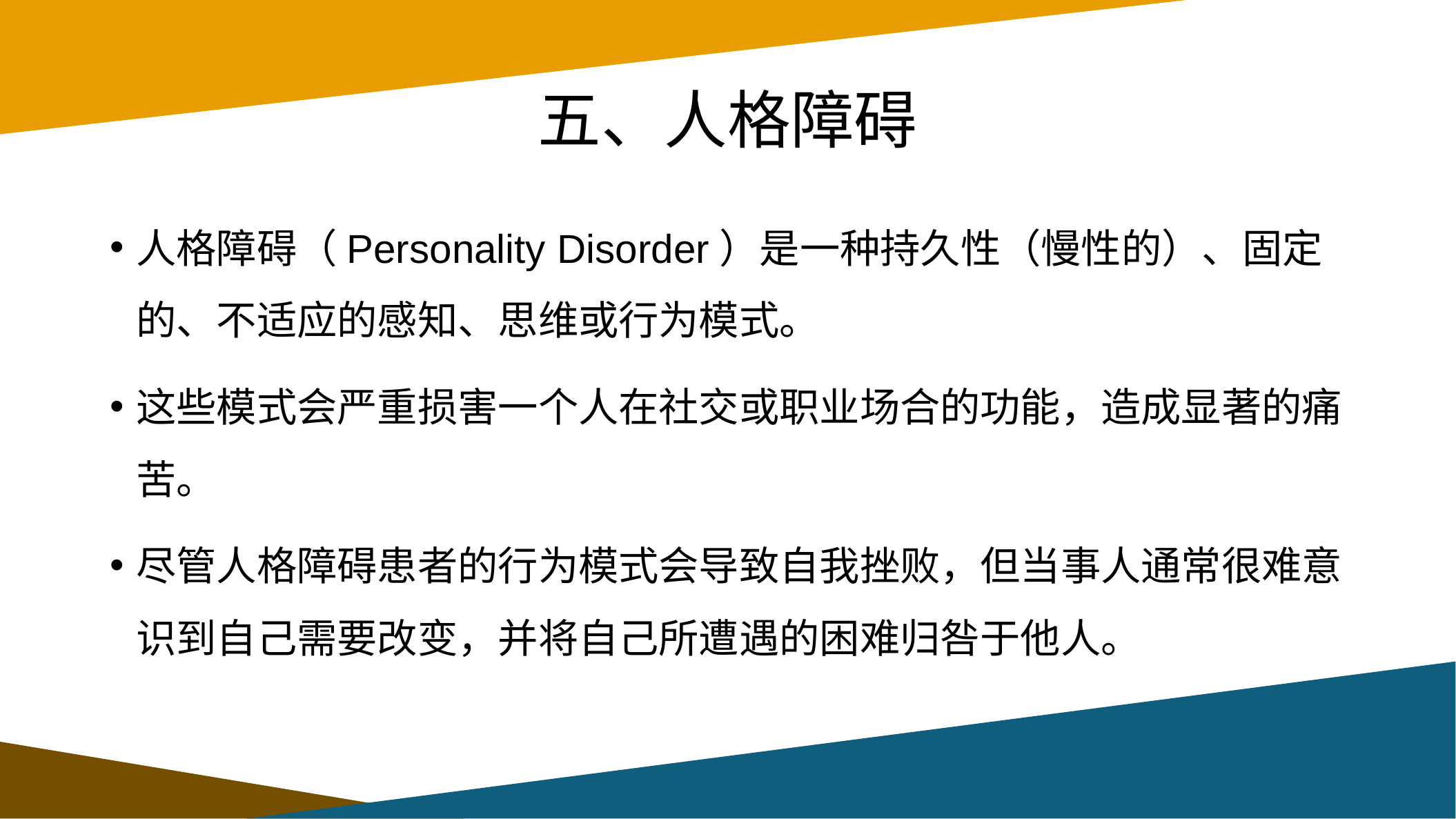

# 五、人格障碍
人格障碍（Personality Disorder）是一种持久性（慢性的）、固定的、不适应的感知、思维或行为模式。
这些模式会严重损害一个人在社交或职业场合的功能，造成显著的痛苦。
尽管人格障碍患者的行为模式会导致自我挫败，但当事人通常很难意识到自己需要改变，并将自己所遭遇的困难归咎于他人。